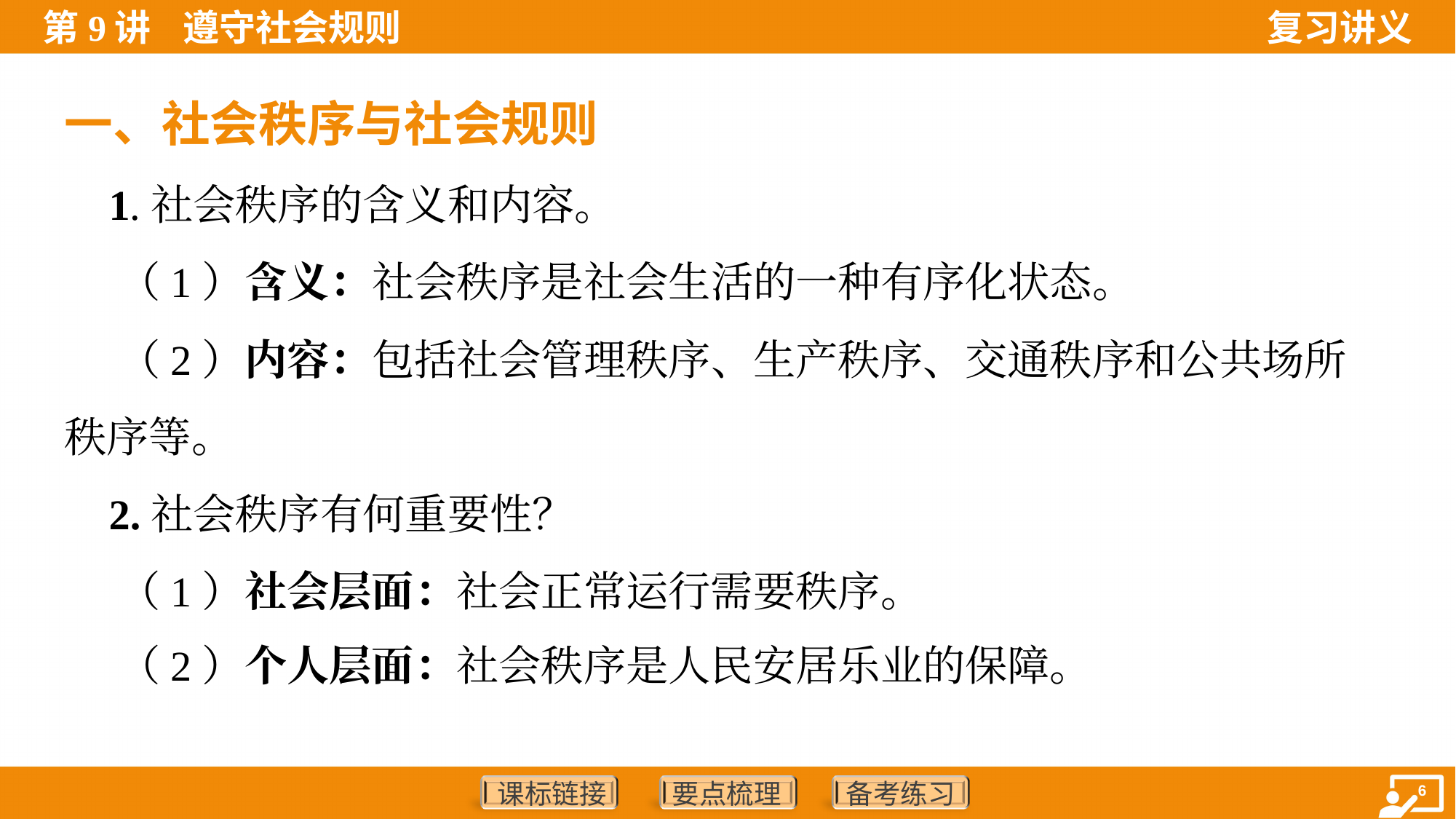

一、社会秩序与社会规则
    1.社会秩序的含义和内容。
    （1）含义：社会秩序是社会生活的一种有序化状态。
    （2）内容：包括社会管理秩序、生产秩序、交通秩序和公共场所
秩序等。
    2.社会秩序有何重要性？
    （1）社会层面：社会正常运行需要秩序。
    （2）个人层面：社会秩序是人民安居乐业的保障。